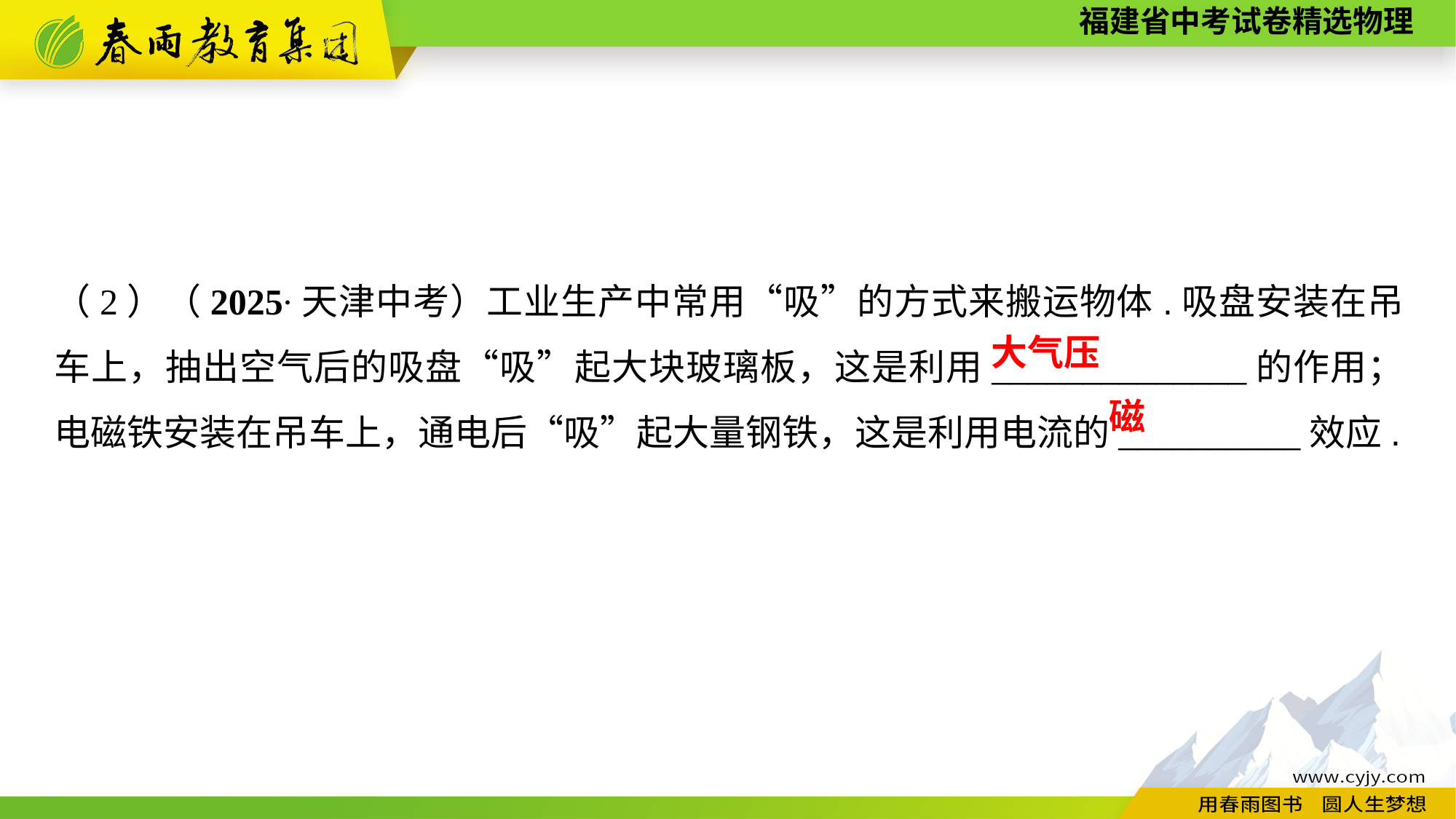

（2）（2025∙天津中考）工业生产中常用“吸”的方式来搬运物体.吸盘安装在吊车上，抽出空气后的吸盘“吸”起大块玻璃板，这是利用______________的作用；电磁铁安装在吊车上，通电后“吸”起大量钢铁，这是利用电流的__________效应.
　大气压
磁